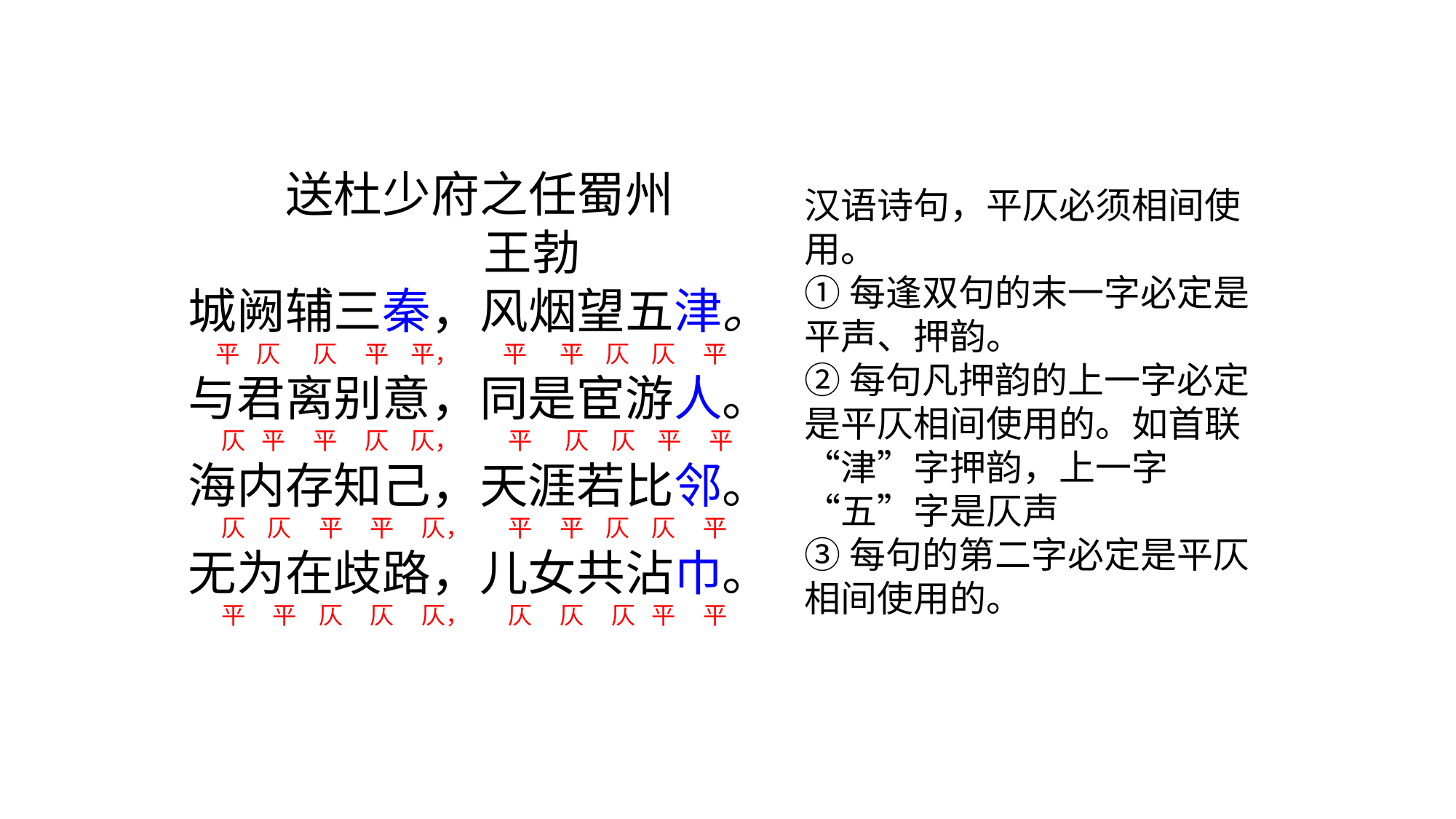

#
送杜少府之任蜀州
                          王勃
城阙辅三秦，风烟望五津。
    平   仄      仄     平    平，        平      平    仄    仄     平
与君离别意，同是宦游人。
     仄   平     平     仄    仄，         平      仄    仄    平     平
海内存知己，天涯若比邻。
     仄    仄     平     平     仄，       平     平    仄    仄     平
无为在歧路，儿女共沾巾。
     平     平    仄     仄     仄，       仄     仄     仄   平     平
汉语诗句，平仄必须相间使用。
①每逢双句的末一字必定是平声、押韵。
②每句凡押韵的上一字必定是平仄相间使用的。如首联“津”字押韵，上一字“五”字是仄声
③每句的第二字必定是平仄相间使用的。